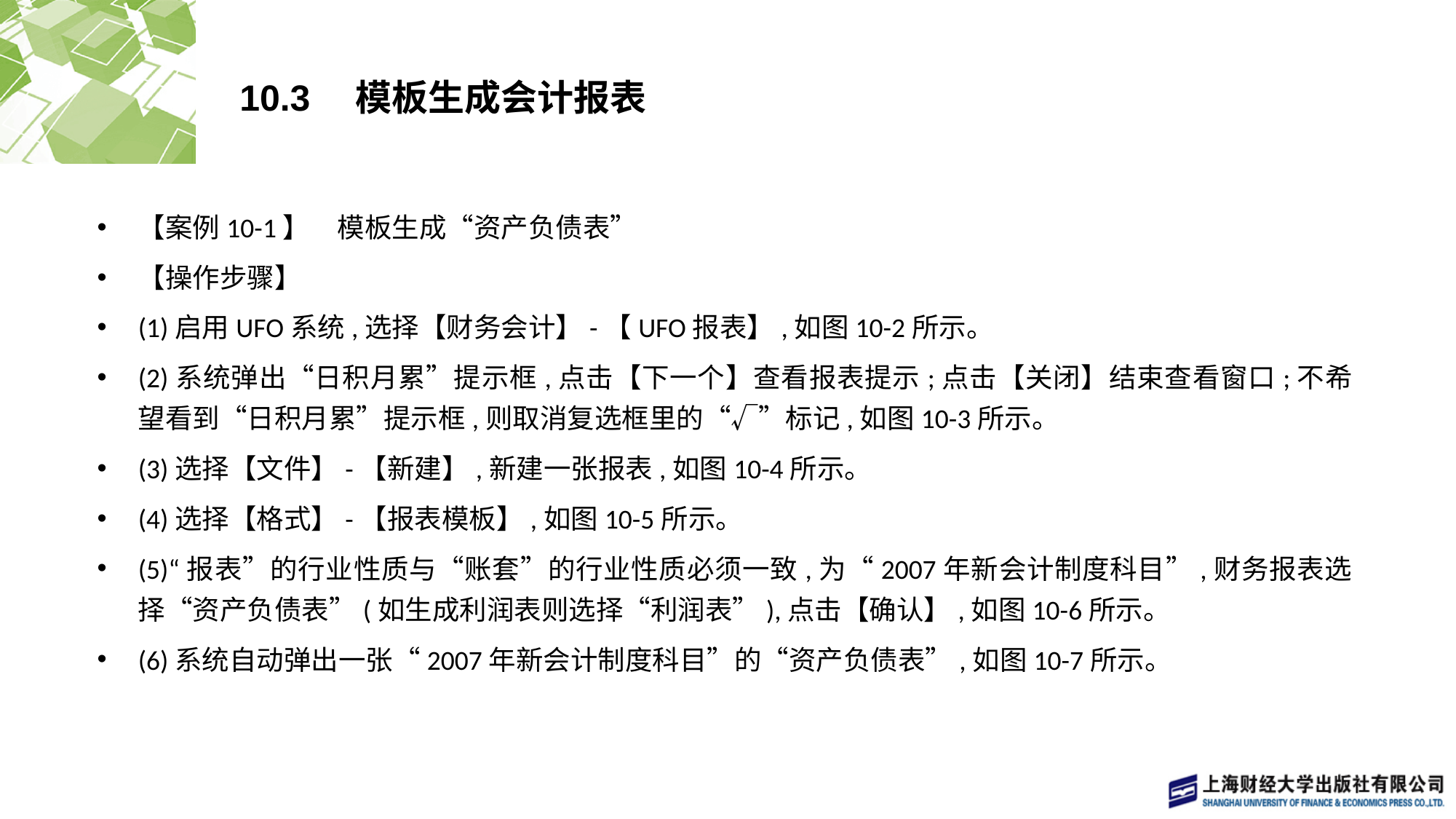

# 10.3　模板生成会计报表
【案例10-1】　模板生成“资产负债表”
【操作步骤】
(1)启用UFO系统,选择【财务会计】-【UFO报表】,如图10-2所示。
(2)系统弹出“日积月累”提示框,点击【下一个】查看报表提示;点击【关闭】结束查看窗口;不希望看到“日积月累”提示框,则取消复选框里的“√”标记,如图10-3所示。
(3)选择【文件】-【新建】,新建一张报表,如图10-4所示。
(4)选择【格式】-【报表模板】,如图10-5所示。
(5)“报表”的行业性质与“账套”的行业性质必须一致,为“2007年新会计制度科目”,财务报表选择“资产负债表”(如生成利润表则选择“利润表”),点击【确认】,如图10-6所示。
(6)系统自动弹出一张“2007年新会计制度科目”的“资产负债表”,如图10-7所示。